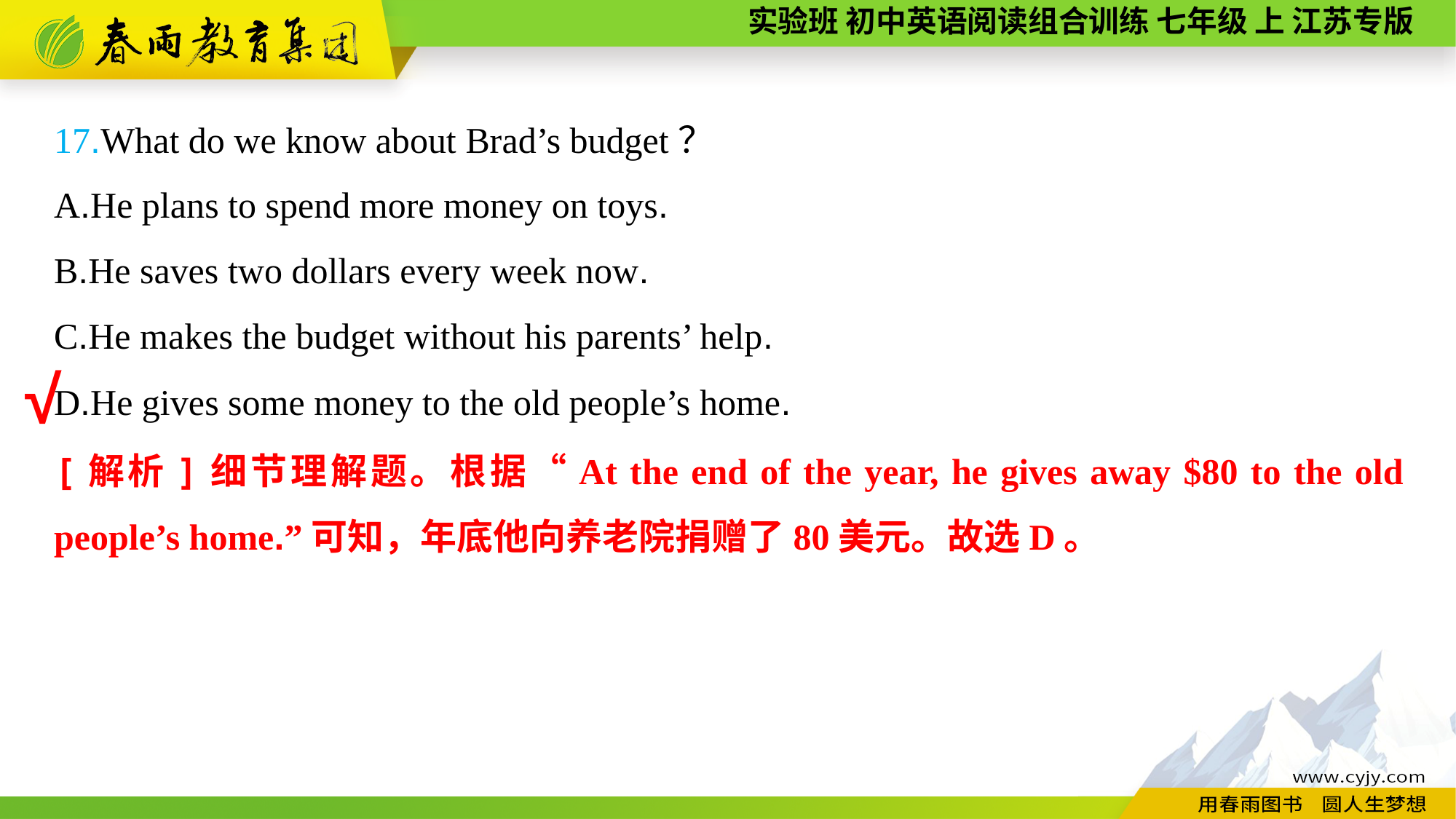

17.What do we know about Brad’s budget？
A.He plans to spend more money on toys.
B.He saves two dollars every week now.
C.He makes the budget without his parents’ help.
D.He gives some money to the old people’s home.
√
[解析]细节理解题。根据“At the end of the year, he gives away $80 to the old people’s home.”可知，年底他向养老院捐赠了80美元。故选D。